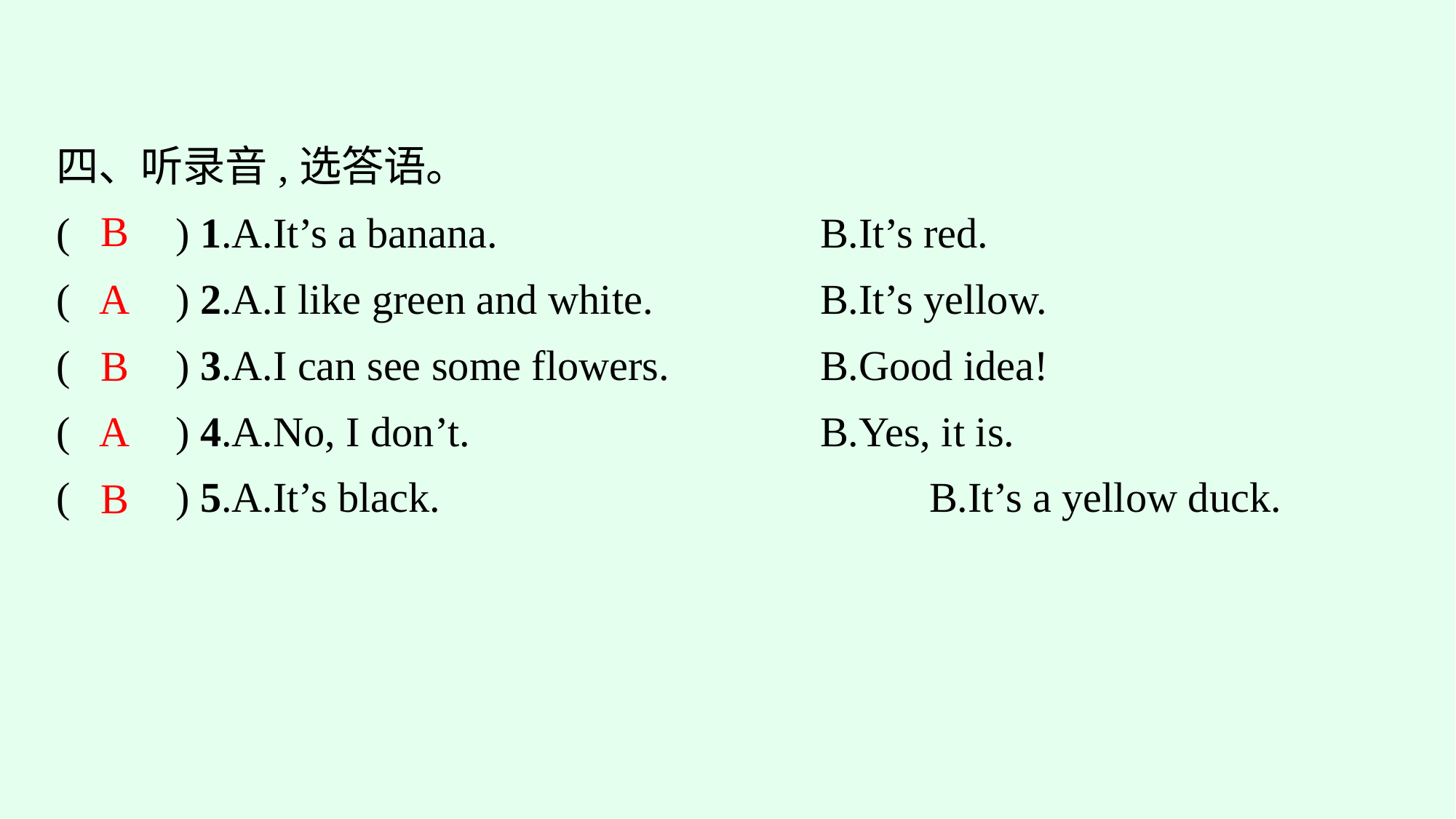

四、听录音,选答语。
(　　) 1.A.It’s a banana.　　　　　　　	B.It’s red.
(　　) 2.A.I like green and white.		B.It’s yellow.
(　　) 3.A.I can see some flowers.		B.Good idea!
(　　) 4.A.No, I don’t.				B.Yes, it is.
(　　) 5.A.It’s black.					B.It’s a yellow duck.
B
A
B
A
B